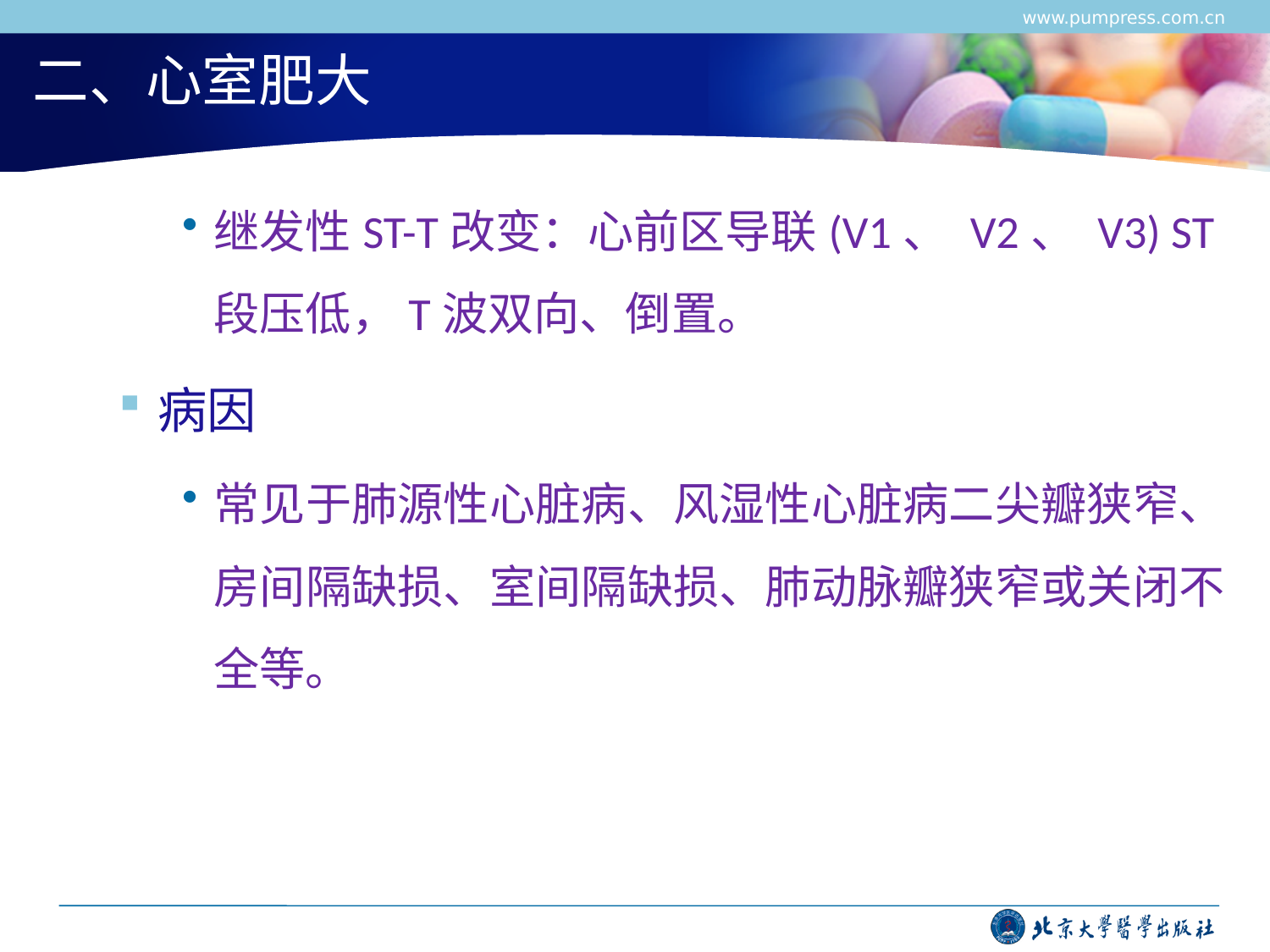

www.pumpress.com.cn
# 二、心室肥大
继发性ST-T改变：心前区导联(V1、 V2、 V3) ST段压低，T波双向、倒置。
病因
常见于肺源性心脏病、风湿性心脏病二尖瓣狭窄、房间隔缺损、室间隔缺损、肺动脉瓣狭窄或关闭不全等。